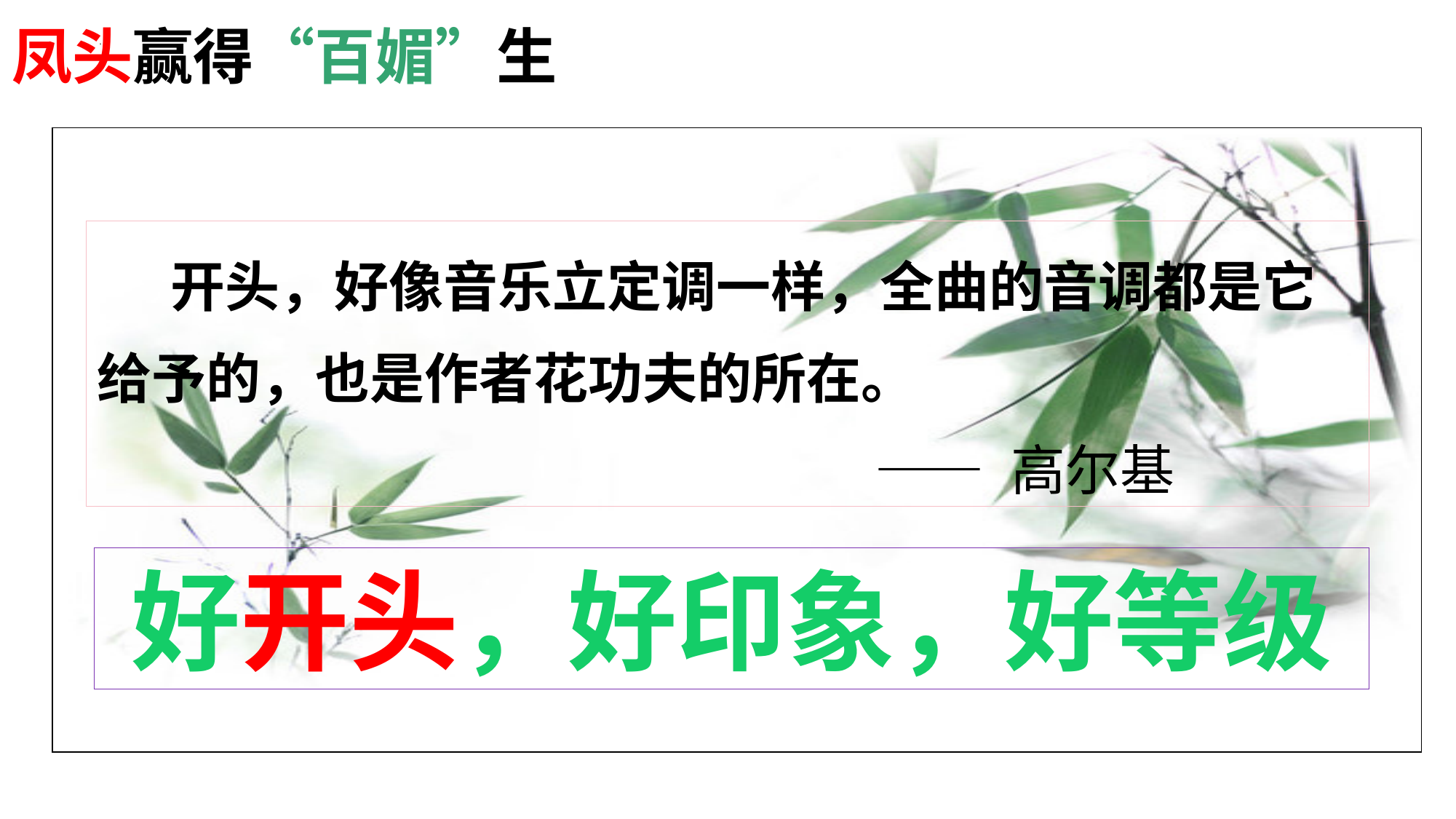

凤头赢得“百媚”生

     开头，好像音乐立定调一样，全曲的音调都是它给予的，也是作者花功夫的所在。
                                                                —— 高尔基
好开头，好印象，好等级